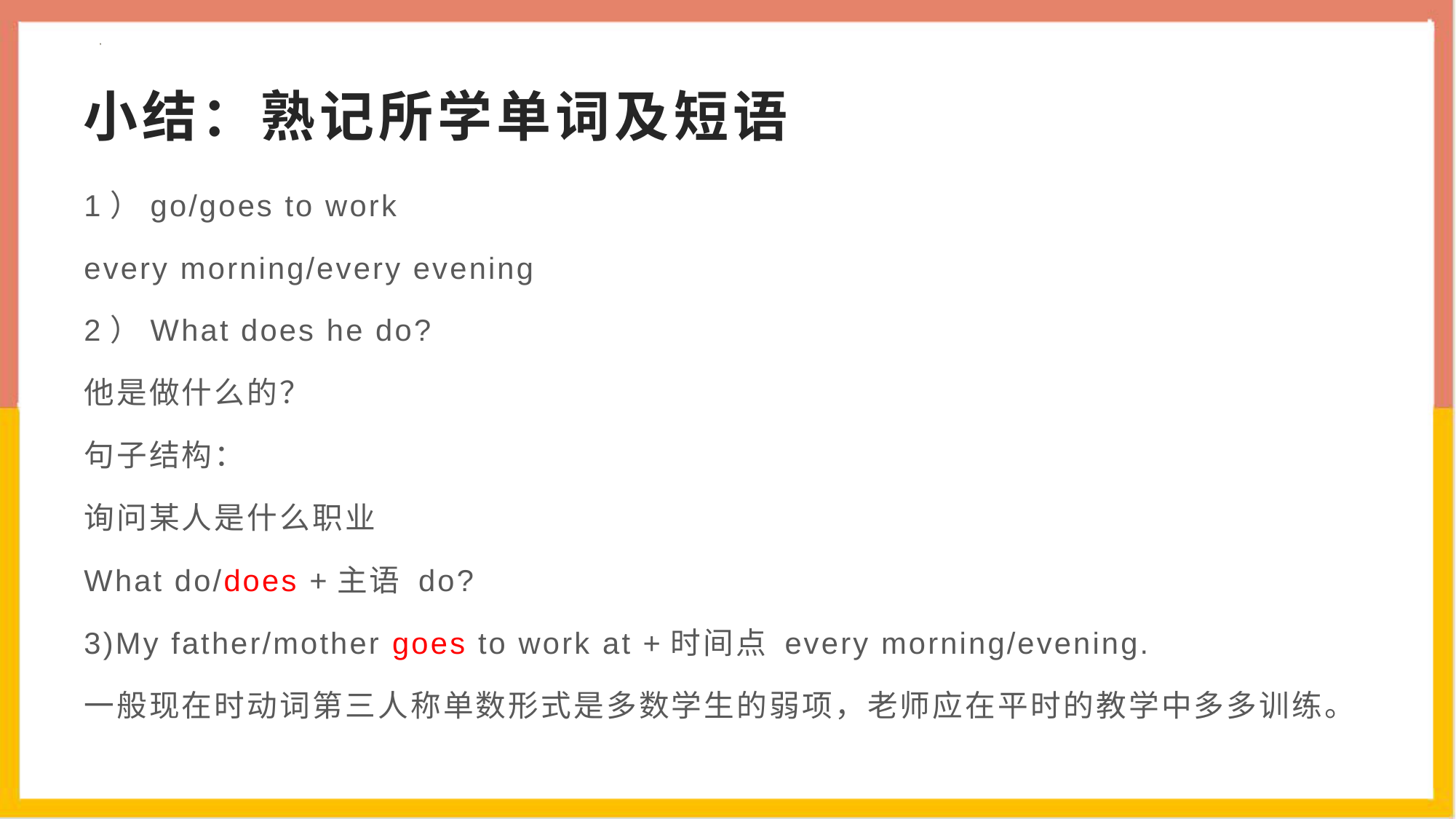

# 小结：熟记所学单词及短语
1）go/goes to work
every morning/every evening
2）What does he do?
他是做什么的？
句子结构：
询问某人是什么职业
What do/does +主语 do?
3)My father/mother goes to work at +时间点 every morning/evening.
一般现在时动词第三人称单数形式是多数学生的弱项，老师应在平时的教学中多多训练。